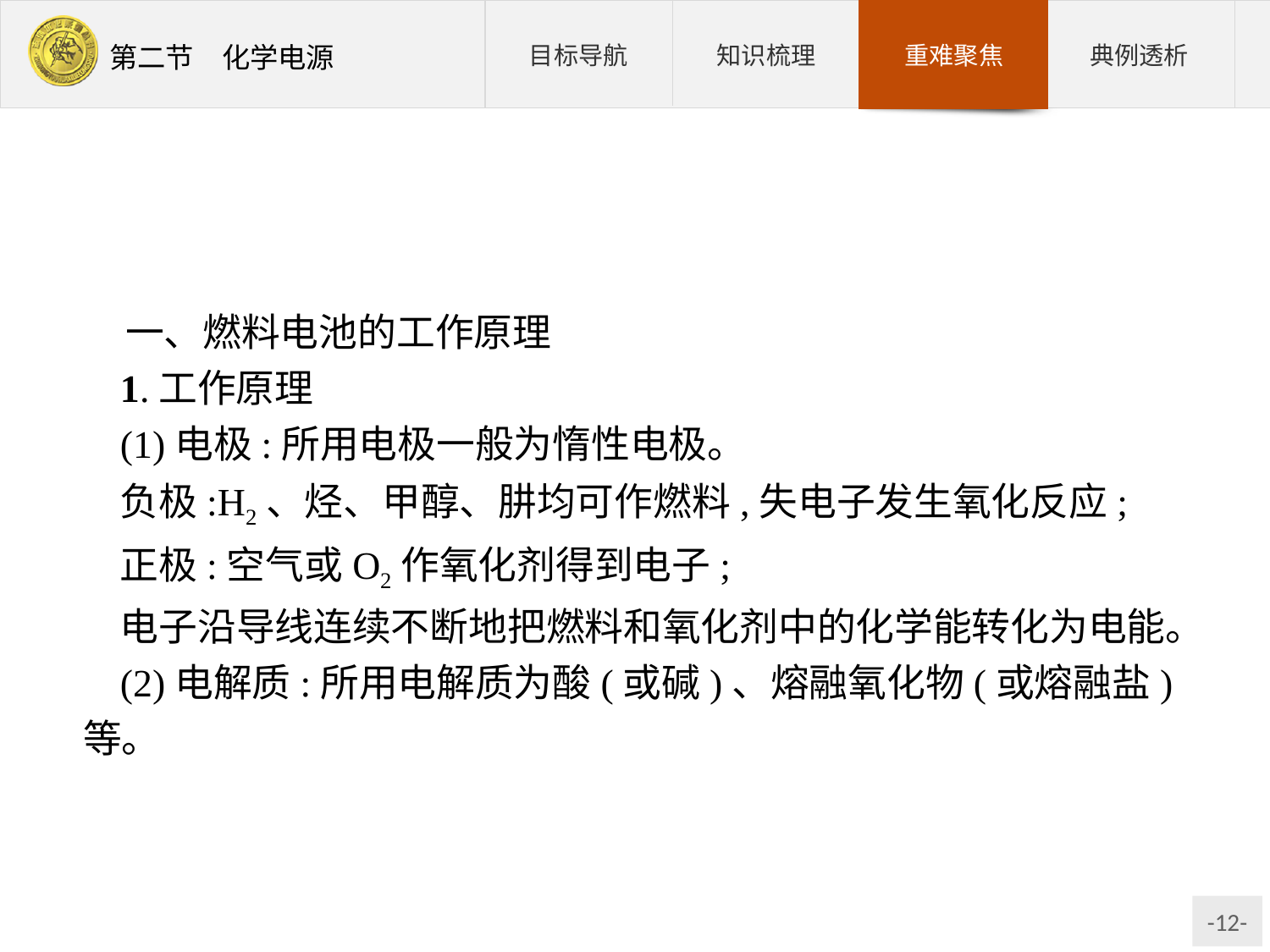

一、燃料电池的工作原理
1.工作原理
(1)电极:所用电极一般为惰性电极。
负极:H2、烃、甲醇、肼均可作燃料,失电子发生氧化反应;
正极:空气或O2作氧化剂得到电子;
电子沿导线连续不断地把燃料和氧化剂中的化学能转化为电能。
(2)电解质:所用电解质为酸(或碱)、熔融氧化物(或熔融盐)等。